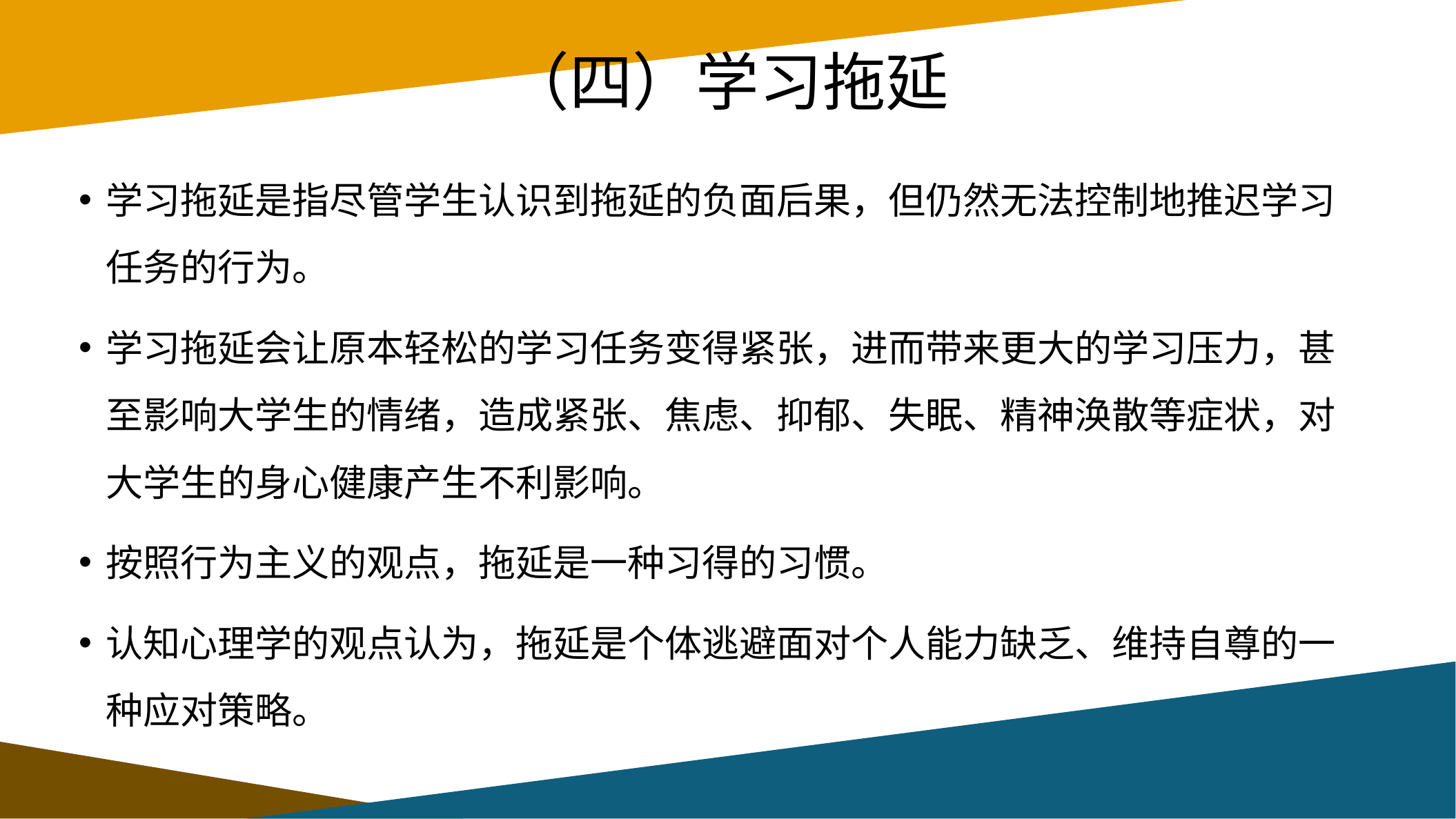

# （四）学习拖延
学习拖延是指尽管学生认识到拖延的负面后果，但仍然无法控制地推迟学习任务的行为。
学习拖延会让原本轻松的学习任务变得紧张，进而带来更大的学习压力，甚至影响大学生的情绪，造成紧张、焦虑、抑郁、失眠、精神涣散等症状，对大学生的身心健康产生不利影响。
按照行为主义的观点，拖延是一种习得的习惯。
认知心理学的观点认为，拖延是个体逃避面对个人能力缺乏、维持自尊的一种应对策略。